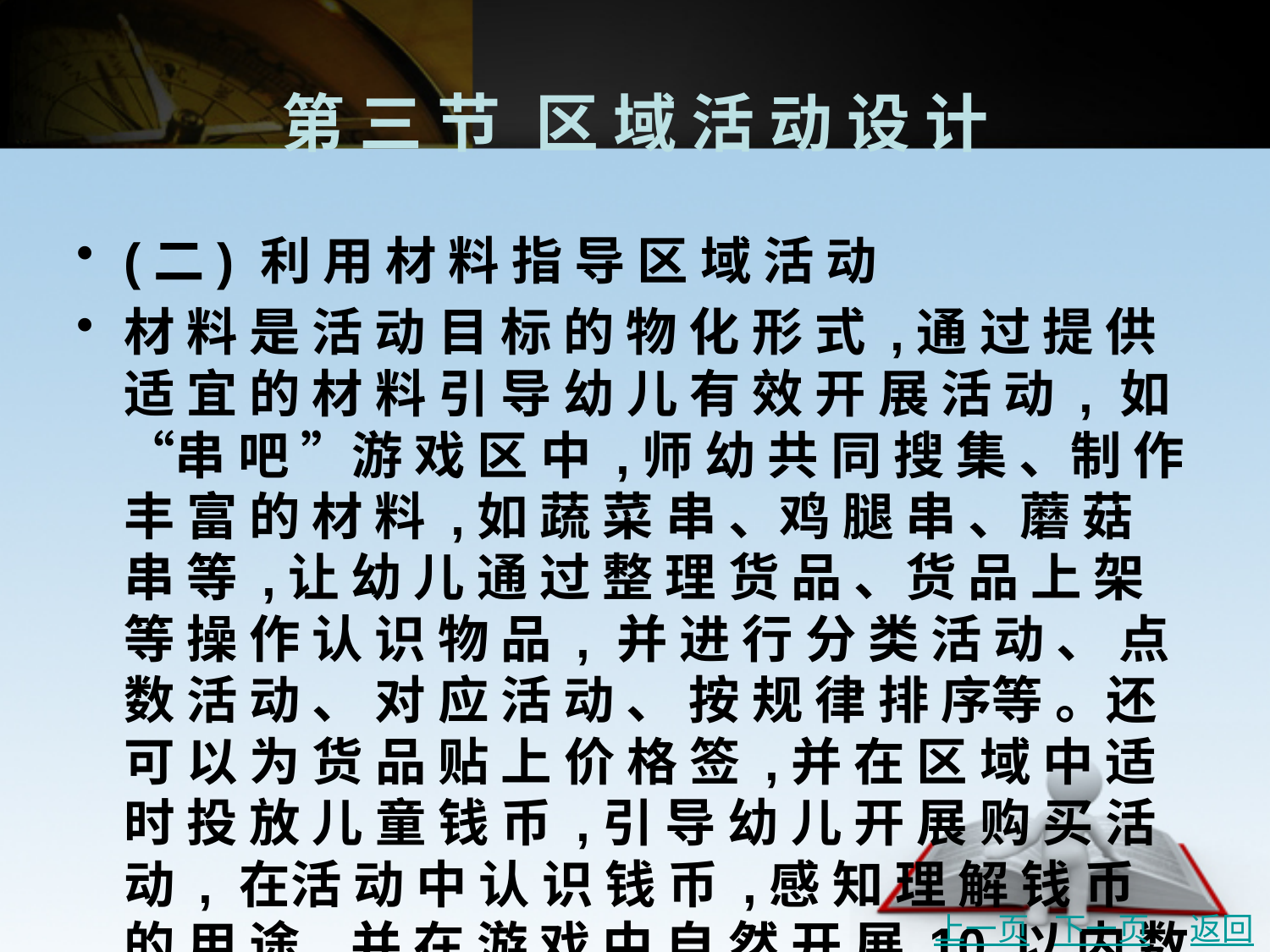

# 第 三 节	区 域 活 动 设 计
(二) 利 用 材 料 指 导 区 域 活 动
材 料 是 活 动 目 标 的 物 化 形 式 ,通 过 提 供 适 宜 的 材 料 引 导 幼 儿 有 效 开 展 活 动 , 如  “串 吧 ”游 戏 区 中 ,师 幼 共 同 搜 集 、制 作 丰 富 的 材 料 ,如 蔬 菜 串 、鸡 腿 串 、蘑 菇 串 等 ,让 幼 儿 通 过 整 理 货 品 、货 品 上 架 等 操 作 认 识 物 品 , 并 进 行 分 类 活 动 、 点 数 活 动 、 对 应 活 动 、 按 规 律 排 序等 。还 可 以 为 货 品 贴 上 价 格 签 ,并 在 区 域 中 适 时 投 放 儿 童 钱 币 ,引 导 幼 儿 开 展 购 买 活 动 , 在活 动 中 认 识 钱 币 ,感 知 理 解 钱 币 的 用 途 ,并 在 游 戏 中 自 然 开 展 10 以 内 数 的 加 减 运 算 , 培 养 合 作 、交 往 、沟 通 等 能 力 。

上一页
下一页
返回